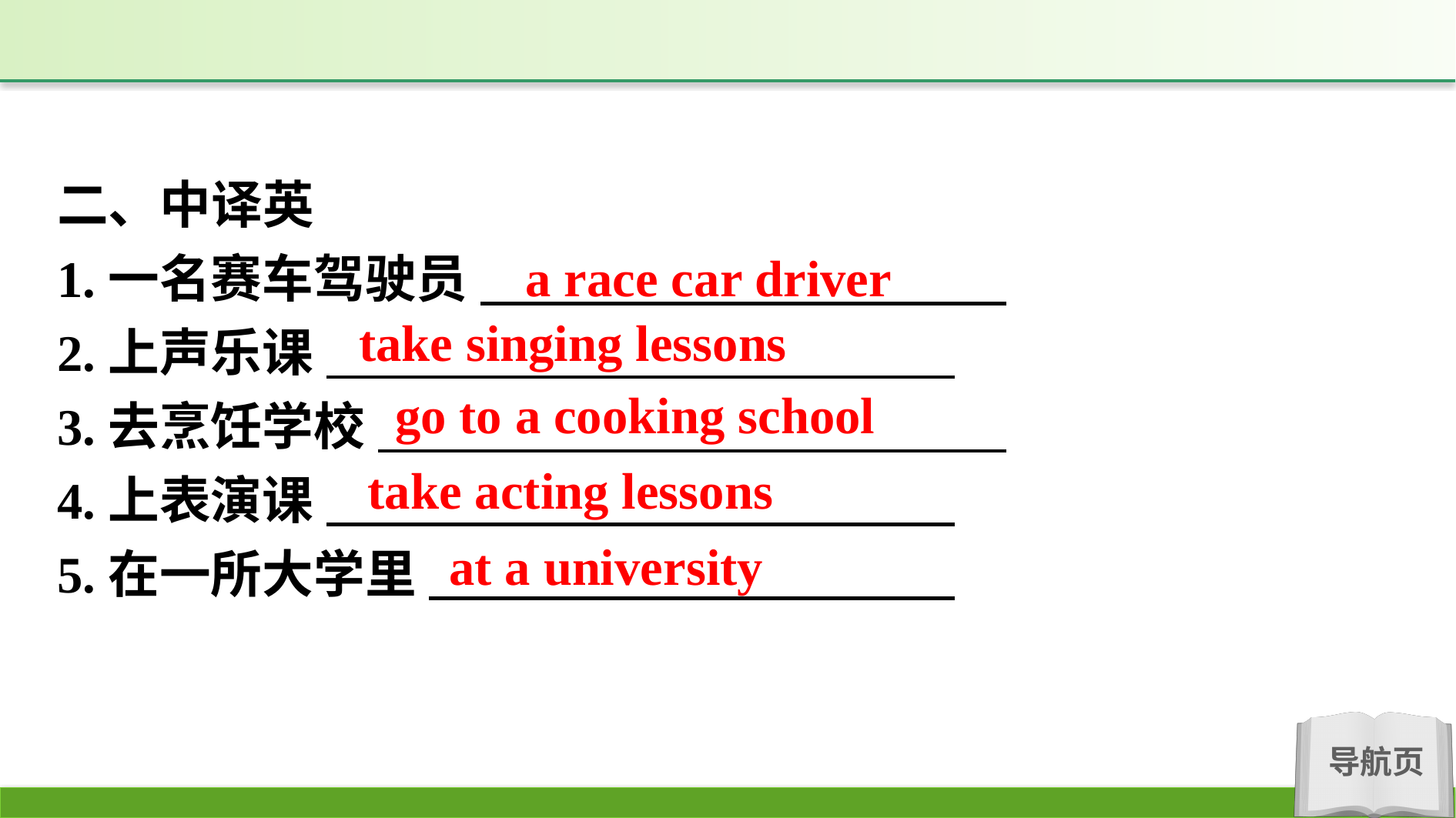

二、中译英
1.一名赛车驾驶员
2.上声乐课
3.去烹饪学校
4.上表演课
5.在一所大学里
a race car driver
take singing lessons
go to a cooking school
take acting lessons
at a university